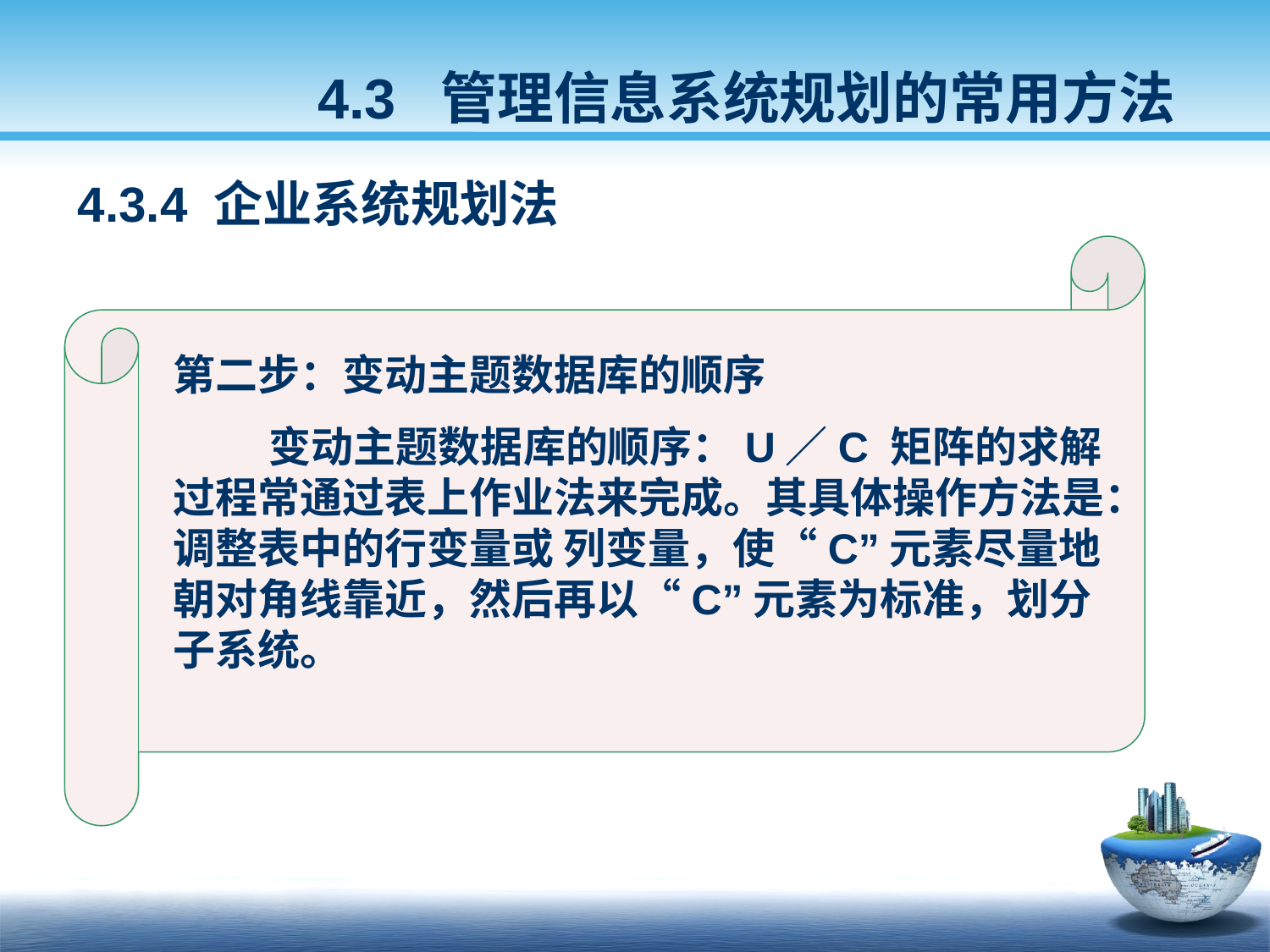

4.3  管理信息系统规划的常用方法
4.3.4 企业系统规划法

第二步：变动主题数据库的顺序
         变动主题数据库的顺序：U／C 矩阵的求解过程常通过表上作业法来完成。其具体操作方法是：调整表中的行变量或 列变量，使“C”元素尽量地朝对角线靠近，然后再以“C”元素为标准，划分子系统。